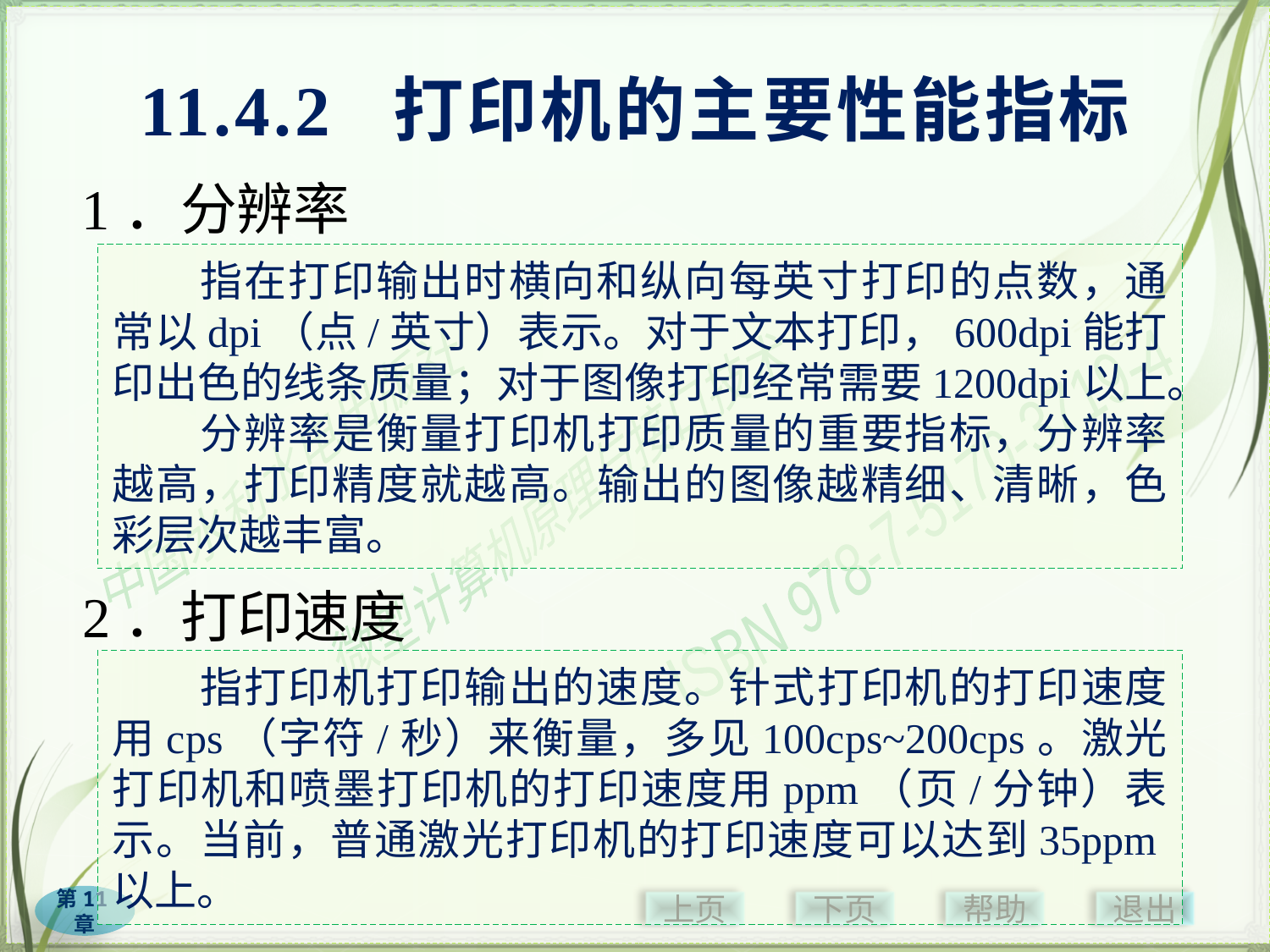

# 11.4.2  打印机的主要性能指标
1．分辨率
　　指在打印输出时横向和纵向每英寸打印的点数，通常以dpi（点/英寸）表示。对于文本打印，600dpi能打印出色的线条质量；对于图像打印经常需要1200dpi以上。
　　分辨率是衡量打印机打印质量的重要指标，分辨率越高，打印精度就越高。输出的图像越精细、清晰，色彩层次越丰富。
2．打印速度
　　指打印机打印输出的速度。针式打印机的打印速度用cps（字符/秒）来衡量，多见100cps~200cps。激光打印机和喷墨打印机的打印速度用ppm（页/分钟）表示。当前，普通激光打印机的打印速度可以达到35ppm以上。